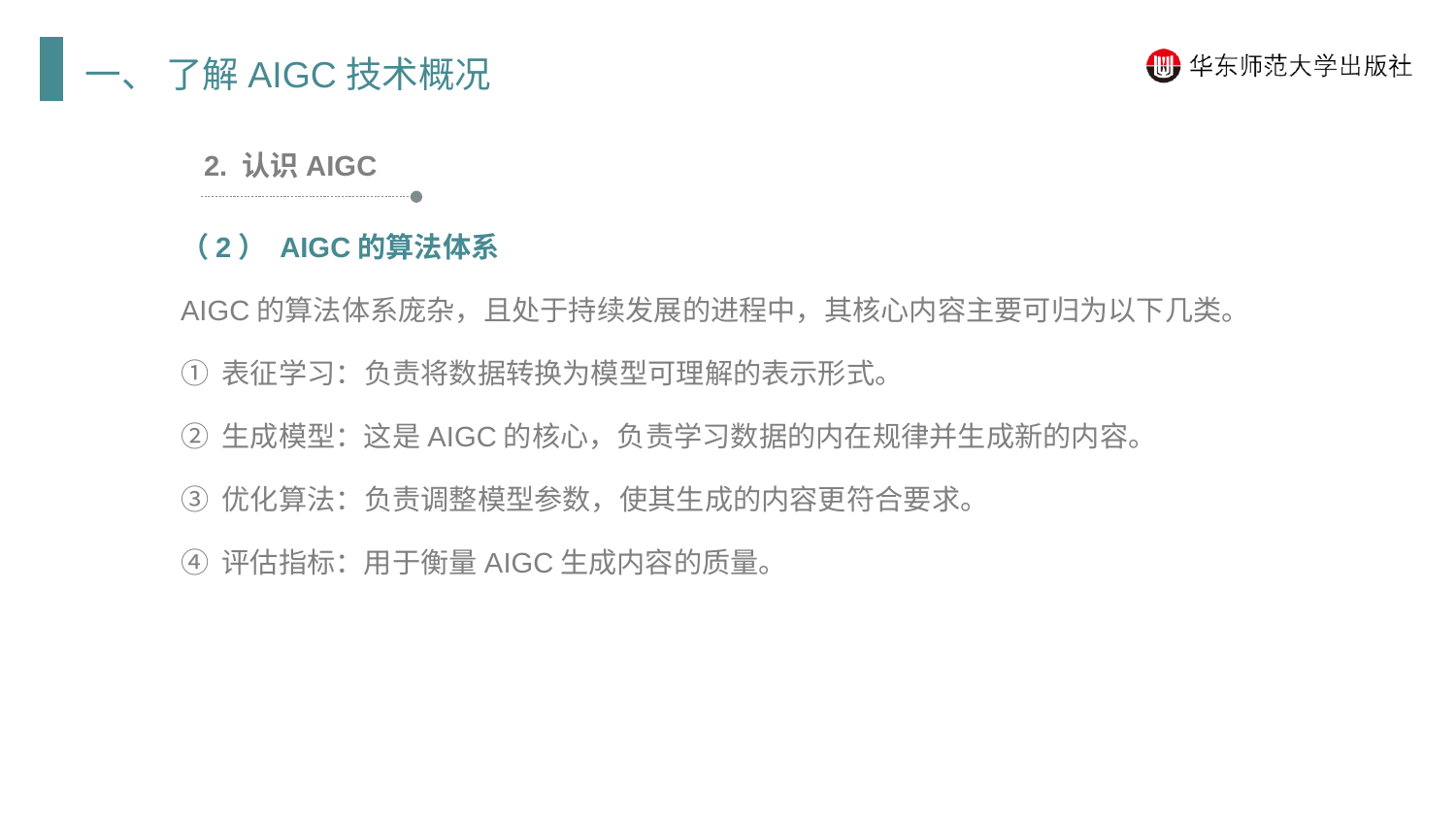

一、 了解AIGC技术概况
2. 认识AIGC
（2） AIGC的算法体系
AIGC的算法体系庞杂，且处于持续发展的进程中，其核心内容主要可归为以下几类。
① 表征学习：负责将数据转换为模型可理解的表示形式。
② 生成模型：这是AIGC的核心，负责学习数据的内在规律并生成新的内容。
③ 优化算法：负责调整模型参数，使其生成的内容更符合要求。
④ 评估指标：用于衡量AIGC生成内容的质量。